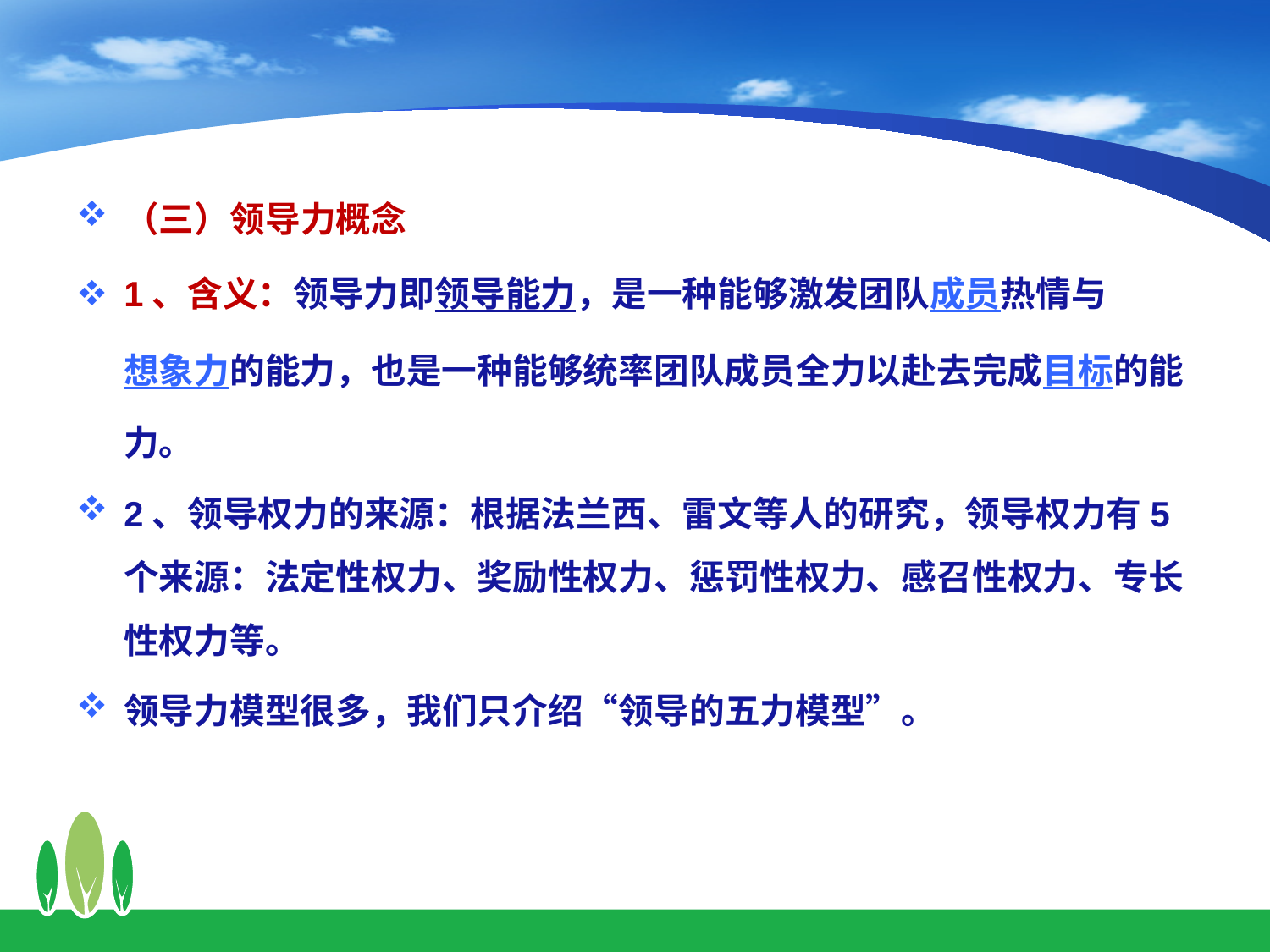

（三）领导力概念
1、含义：领导力即领导能力，是一种能够激发团队成员热情与想象力的能力，也是一种能够统率团队成员全力以赴去完成目标的能力。
2、领导权力的来源：根据法兰西、雷文等人的研究，领导权力有5个来源：法定性权力、奖励性权力、惩罚性权力、感召性权力、专长性权力等。
领导力模型很多，我们只介绍“领导的五力模型”。

55